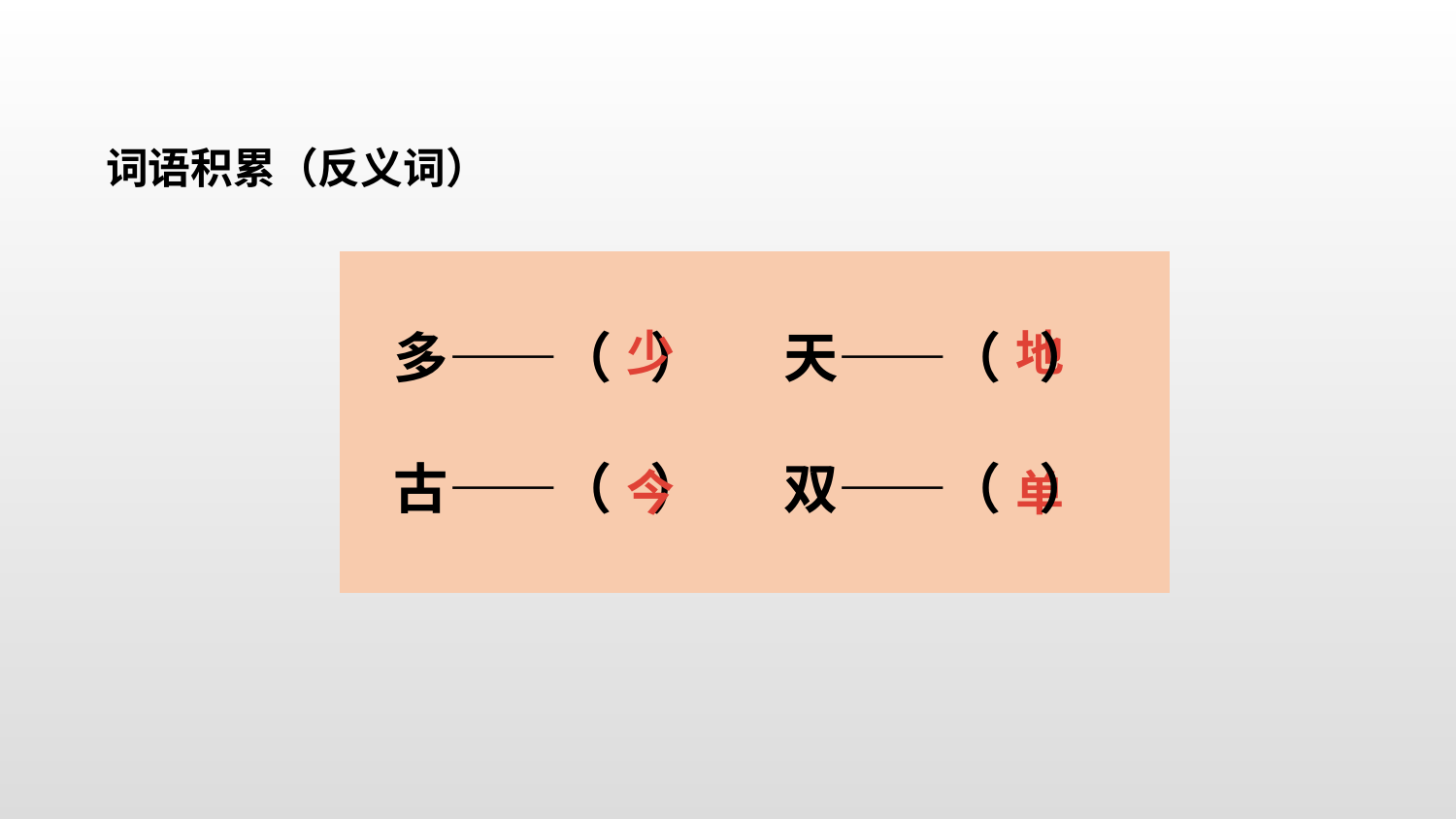

词语积累（反义词）

多——（   ）

古——（   ）
少
天——（   ）

双——（   ）
地
今
单